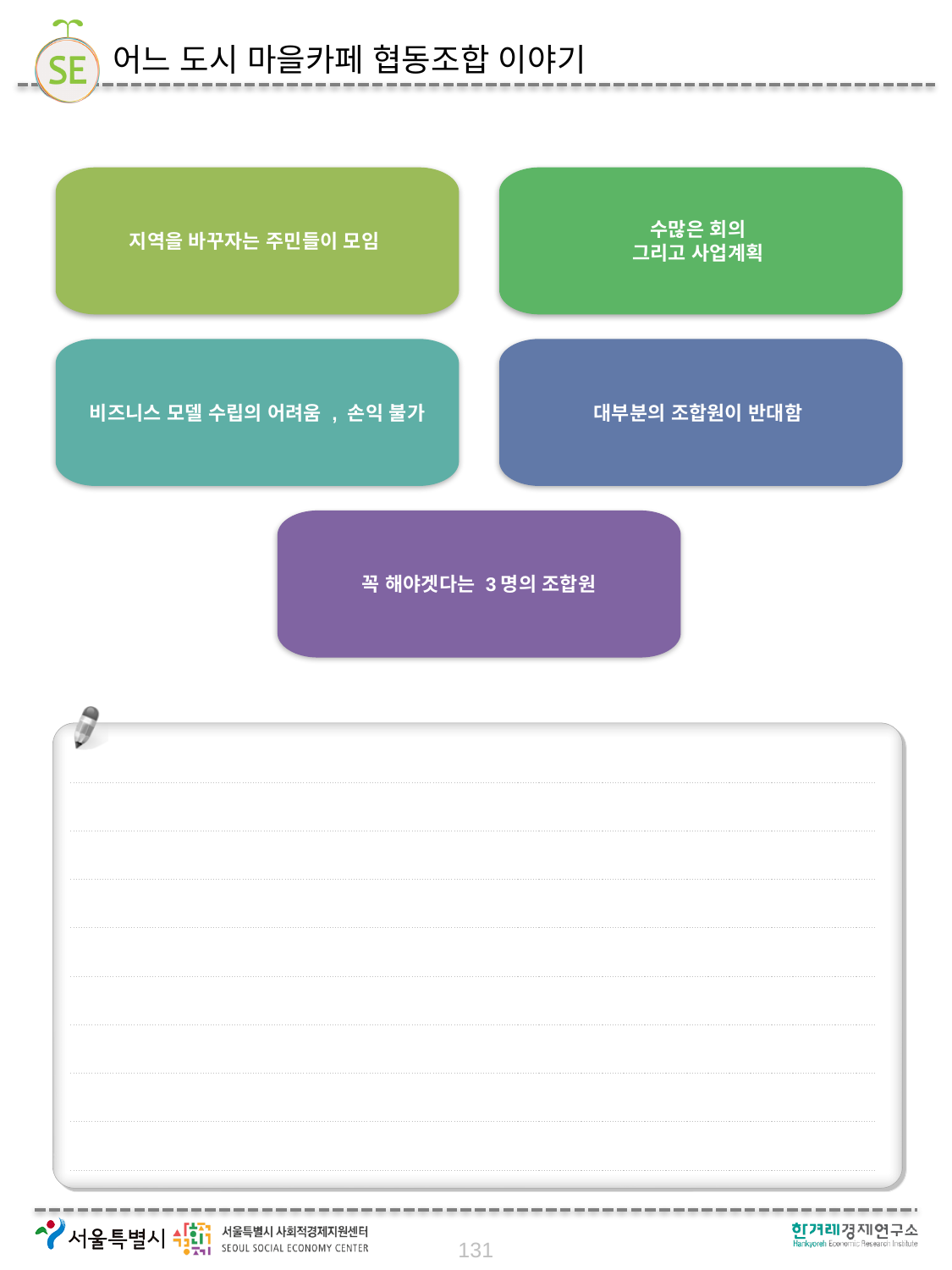

# 어느 도시 마을카페 협동조합 이야기
지역을 바꾸자는 주민들이 모임
수많은 회의
그리고 사업계획
비즈니스 모델 수립의 어려움 , 손익 불가
대부분의 조합원이 반대함
꼭 해야겟다는 3명의 조합원
131